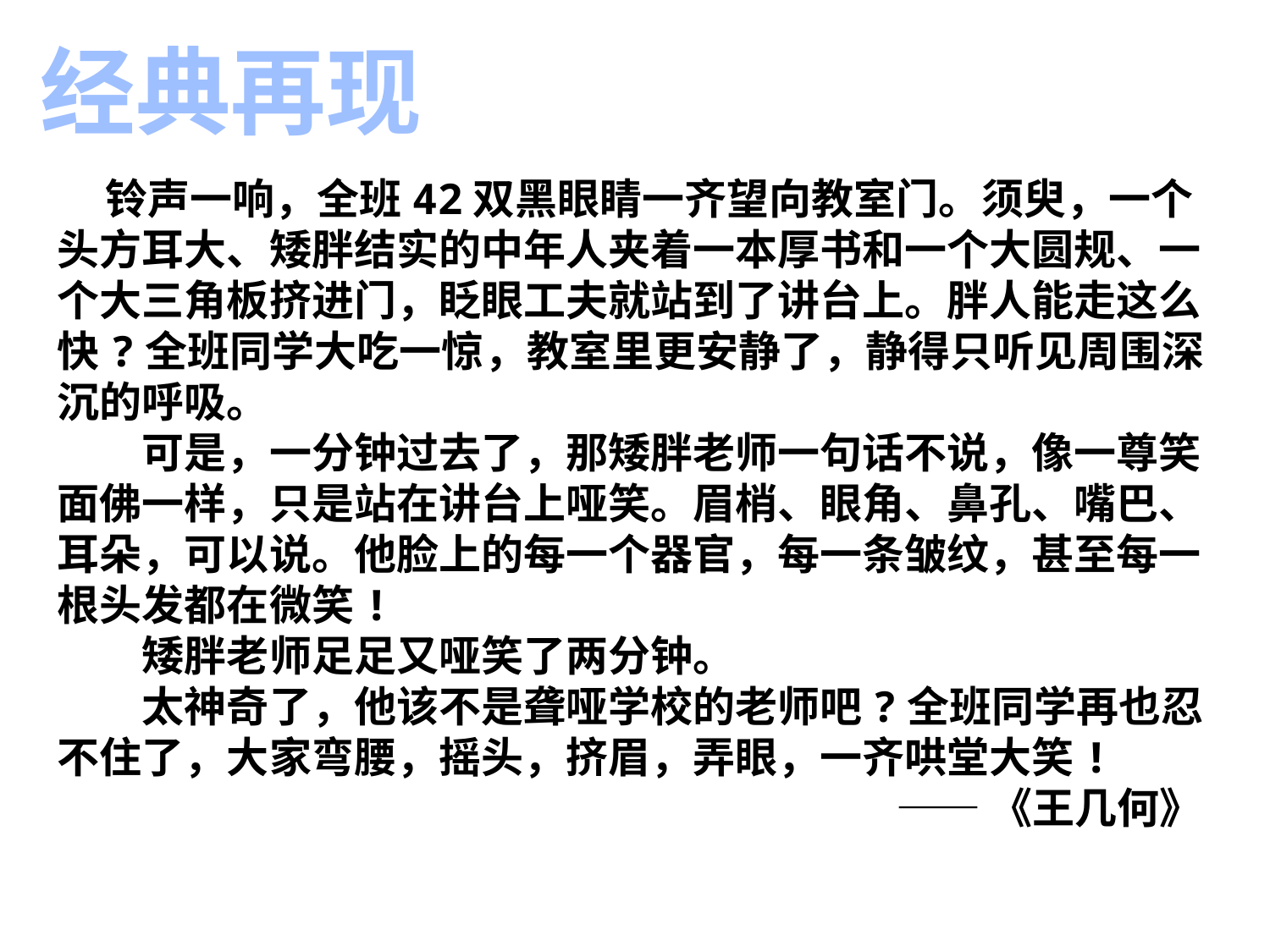

经典再现
    铃声一响，全班42双黑眼睛一齐望向教室门。须臾，一个头方耳大、矮胖结实的中年人夹着一本厚书和一个大圆规、一个大三角板挤进门，眨眼工夫就站到了讲台上。胖人能走这么快?全班同学大吃一惊，教室里更安静了，静得只听见周围深沉的呼吸。
　　可是，一分钟过去了，那矮胖老师一句话不说，像一尊笑面佛一样，只是站在讲台上哑笑。眉梢、眼角、鼻孔、嘴巴、耳朵，可以说。他脸上的每一个器官，每一条皱纹，甚至每一根头发都在微笑!
　　矮胖老师足足又哑笑了两分钟。
　　太神奇了，他该不是聋哑学校的老师吧?全班同学再也忍不住了，大家弯腰，摇头，挤眉，弄眼，一齐哄堂大笑!
                                                                                        ——《王几何》